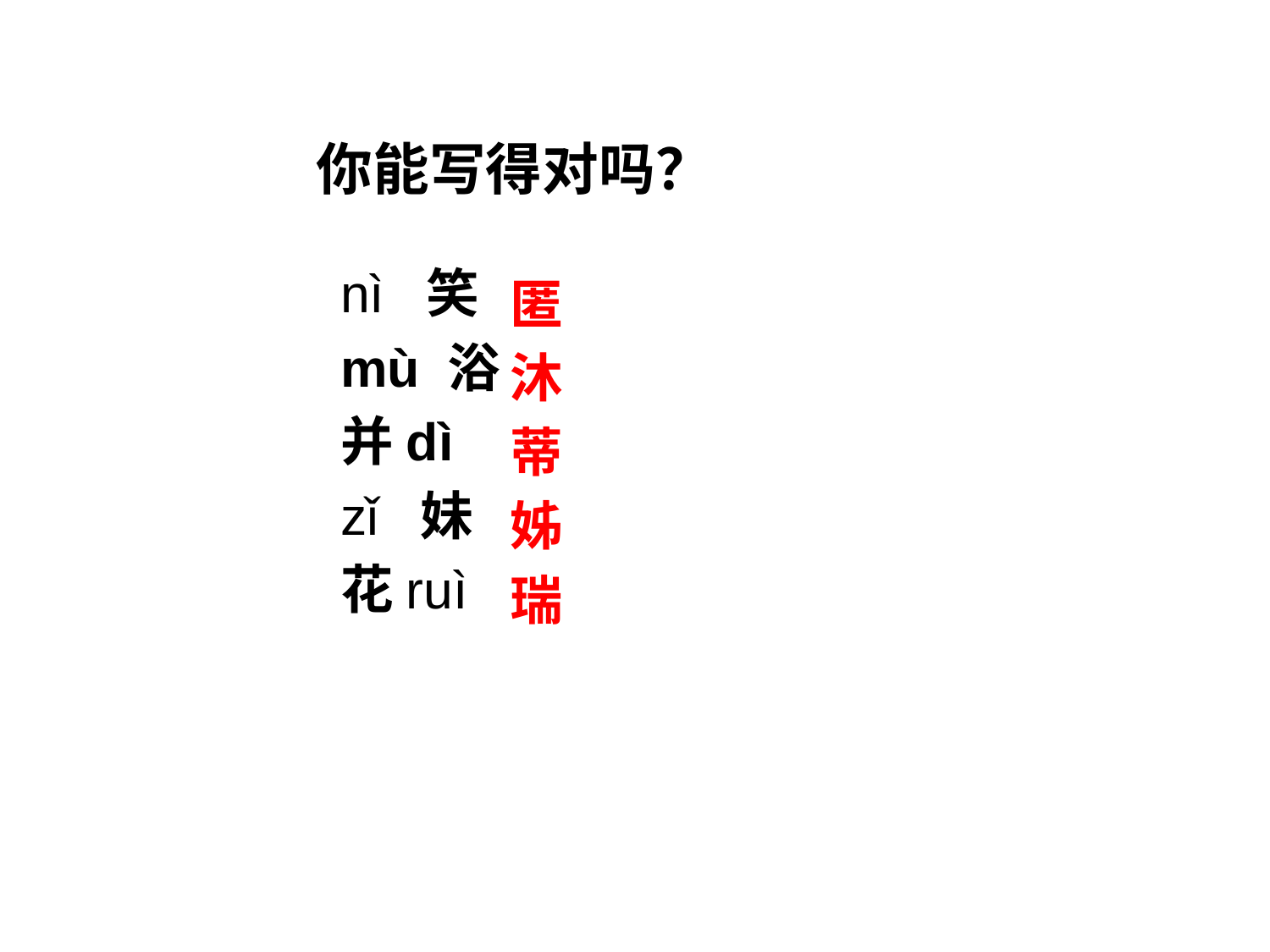

你能写得对吗？
nì  笑
mù 浴
并dì
zǐ  妹
花ruì

匿
沐
蒂
姊
瑞